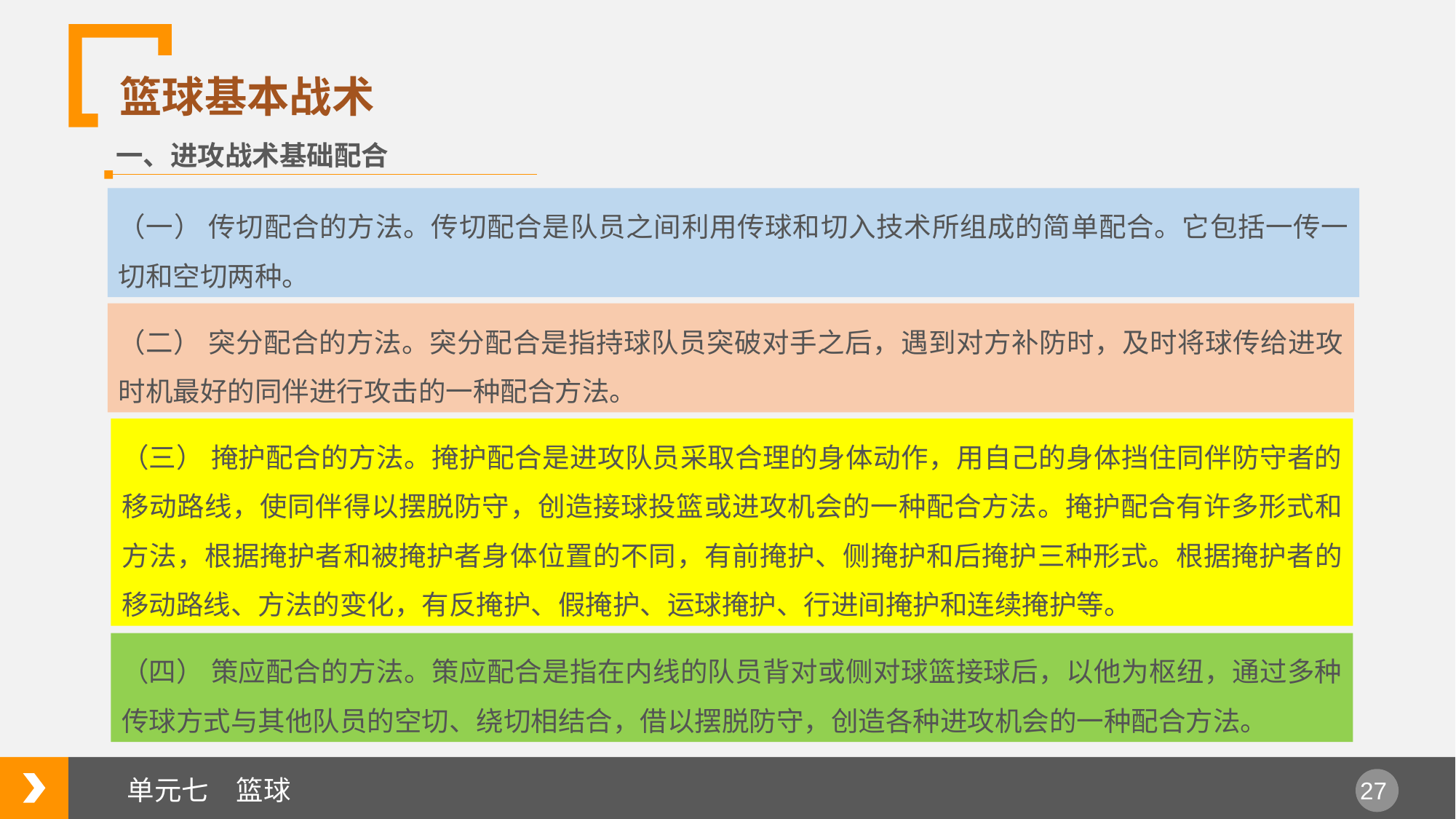

篮球基本战术
一、进攻战术基础配合

（一） 传切配合的方法。传切配合是队员之间利用传球和切入技术所组成的简单配合。它包括一传一切和空切两种。
（二） 突分配合的方法。突分配合是指持球队员突破对手之后，遇到对方补防时，及时将球传给进攻时机最好的同伴进行攻击的一种配合方法。
（三） 掩护配合的方法。掩护配合是进攻队员采取合理的身体动作，用自己的身体挡住同伴防守者的移动路线，使同伴得以摆脱防守，创造接球投篮或进攻机会的一种配合方法。掩护配合有许多形式和方法，根据掩护者和被掩护者身体位置的不同，有前掩护、侧掩护和后掩护三种形式。根据掩护者的移动路线、方法的变化，有反掩护、假掩护、运球掩护、行进间掩护和连续掩护等。
（四） 策应配合的方法。策应配合是指在内线的队员背对或侧对球篮接球后，以他为枢纽，通过多种传球方式与其他队员的空切、绕切相结合，借以摆脱防守，创造各种进攻机会的一种配合方法。
单元七　篮球